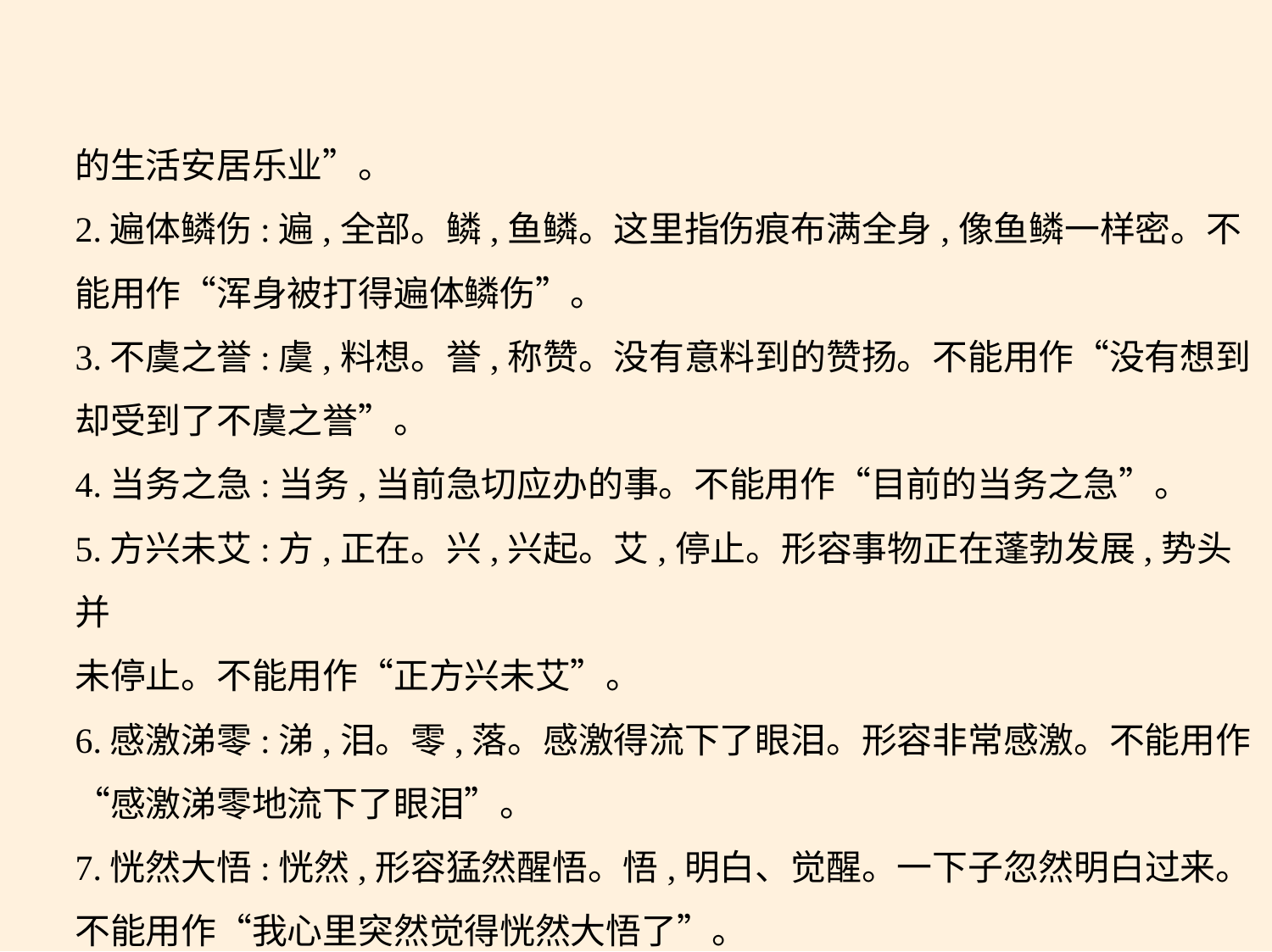

的生活安居乐业”。
2.遍体鳞伤:遍,全部。鳞,鱼鳞。这里指伤痕布满全身,像鱼鳞一样密。不
能用作“浑身被打得遍体鳞伤”。
3.不虞之誉:虞,料想。誉,称赞。没有意料到的赞扬。不能用作“没有想到
却受到了不虞之誉”。
4.当务之急:当务,当前急切应办的事。不能用作“目前的当务之急”。
5.方兴未艾:方,正在。兴,兴起。艾,停止。形容事物正在蓬勃发展,势头并
未停止。不能用作“正方兴未艾”。
6.感激涕零:涕,泪。零,落。感激得流下了眼泪。形容非常感激。不能用作
“感激涕零地流下了眼泪”。
7.恍然大悟:恍然,形容猛然醒悟。悟,明白、觉醒。一下子忽然明白过来。
不能用作“我心里突然觉得恍然大悟了”。